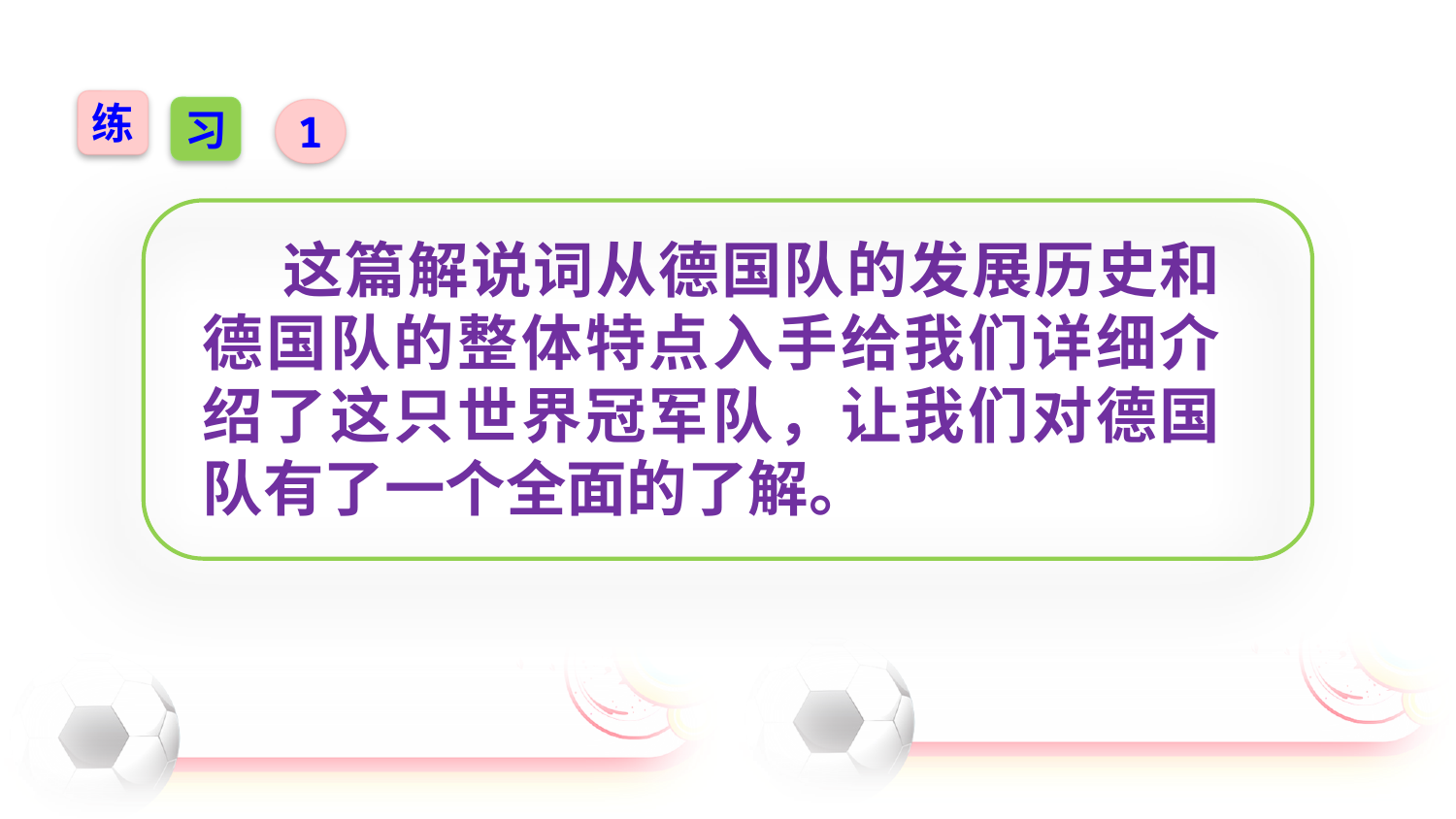

练
习
1

    这篇解说词从德国队的发展历史和德国队的整体特点入手给我们详细介绍了这只世界冠军队，让我们对德国队有了一个全面的了解。